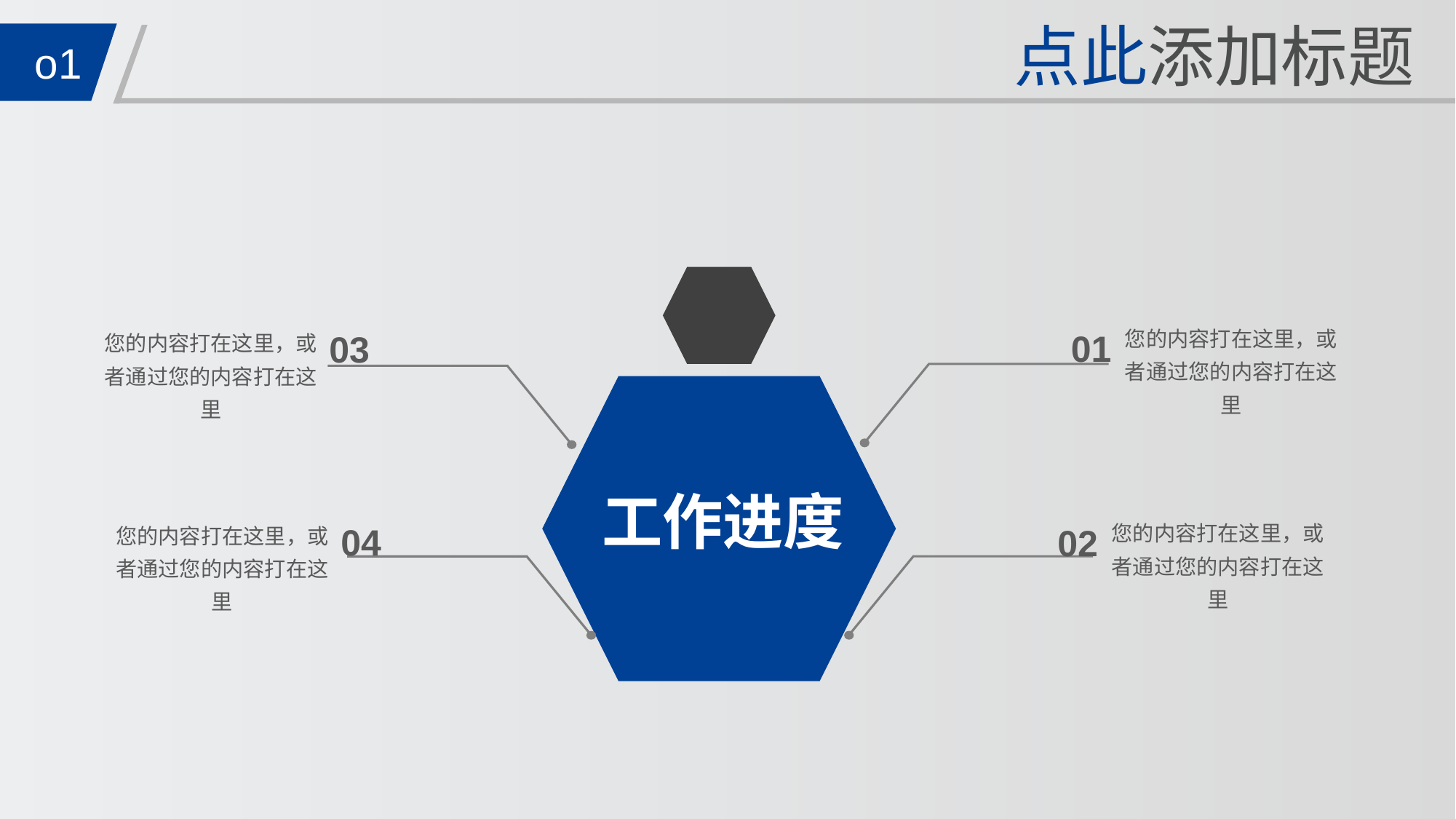

点此添加标题

o1

01
03
您的内容打在这里，或者通过您的内容打在这里
您的内容打在这里，或者通过您的内容打在这里

工作进度
04
02
您的内容打在这里，或者通过您的内容打在这里
您的内容打在这里，或者通过您的内容打在这里